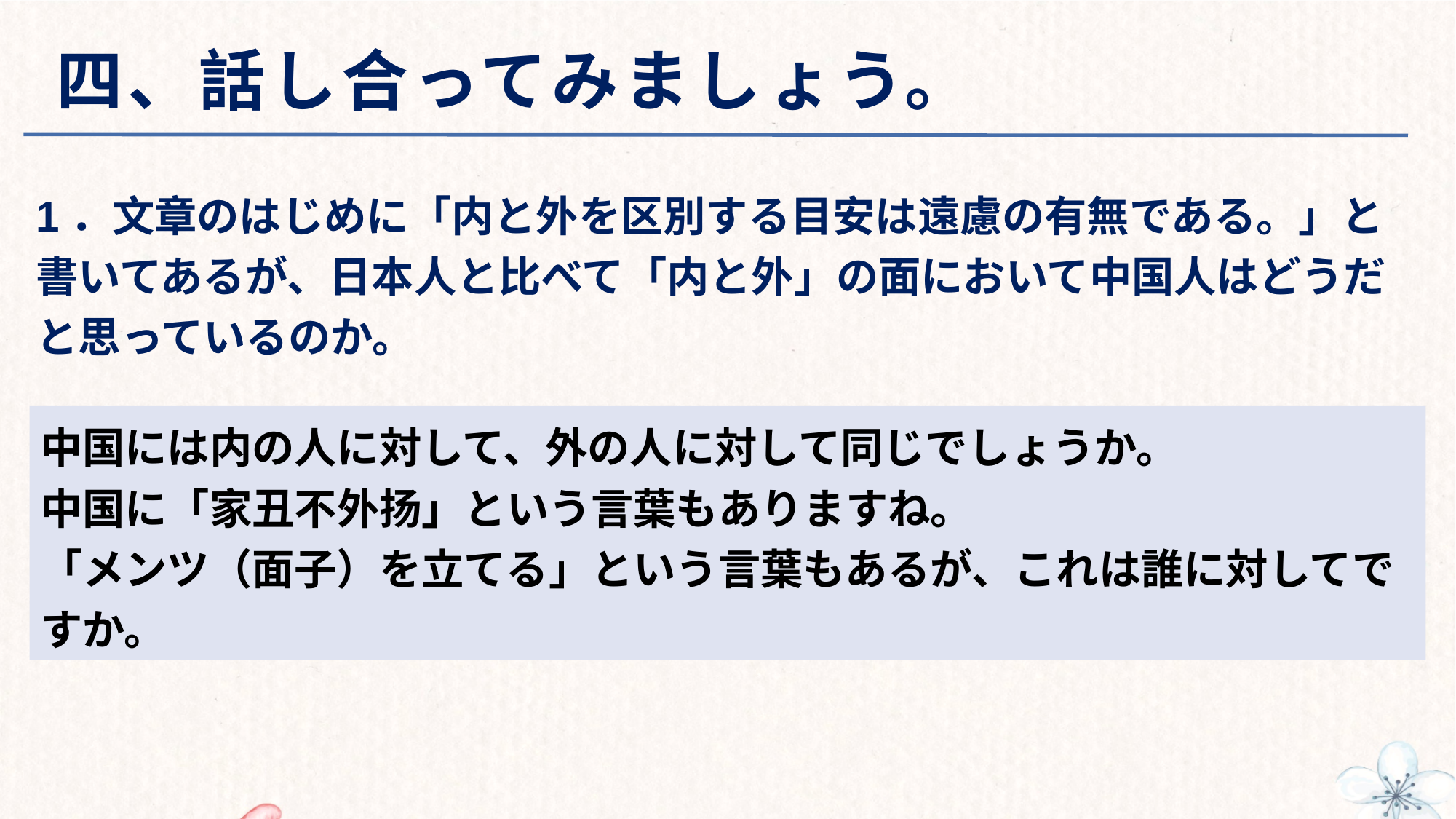

# 四、話し合ってみましょう。
1．文章のはじめに「内と外を区別する目安は遠慮の有無である。」と書いてあるが、日本人と比べて「内と外」の面において中国人はどうだと思っているのか。

中国には内の人に対して、外の人に対して同じでしょうか。
中国に「家丑不外扬」という言葉もありますね。
「メンツ（面子）を立てる」という言葉もあるが、これは誰に対してですか。